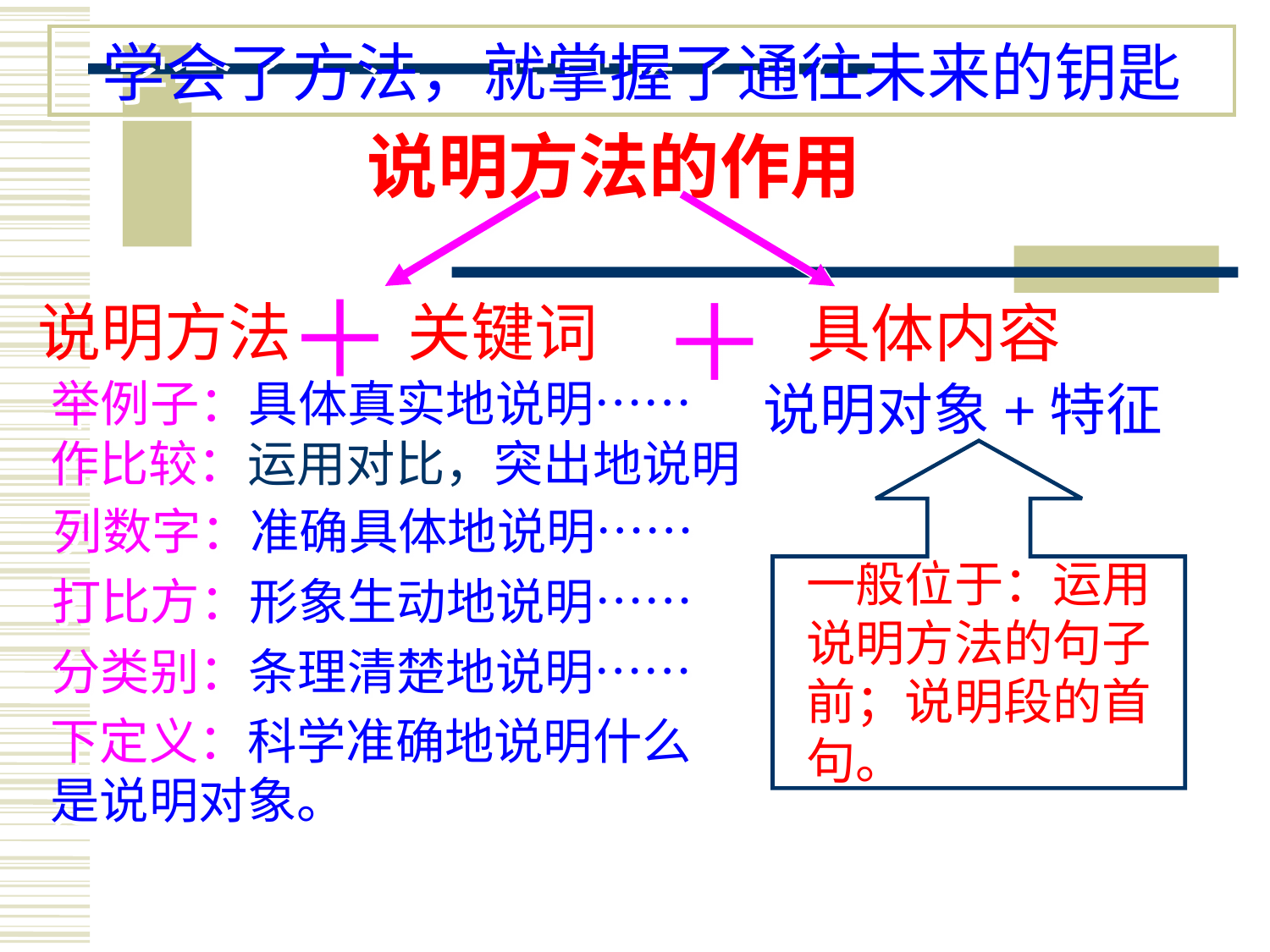

学会了方法，就掌握了通往未来的钥匙
说明方法的作用

＋
＋
说明方法
关键词
具体内容
举例子：具体真实地说明……
说明对象+特征
作比较：运用对比，突出地说明

列数字：准确具体地说明……
一般位于：运用说明方法的句子前；说明段的首句。
打比方：形象生动地说明……
分类别：条理清楚地说明……
下定义：科学准确地说明什么是说明对象。